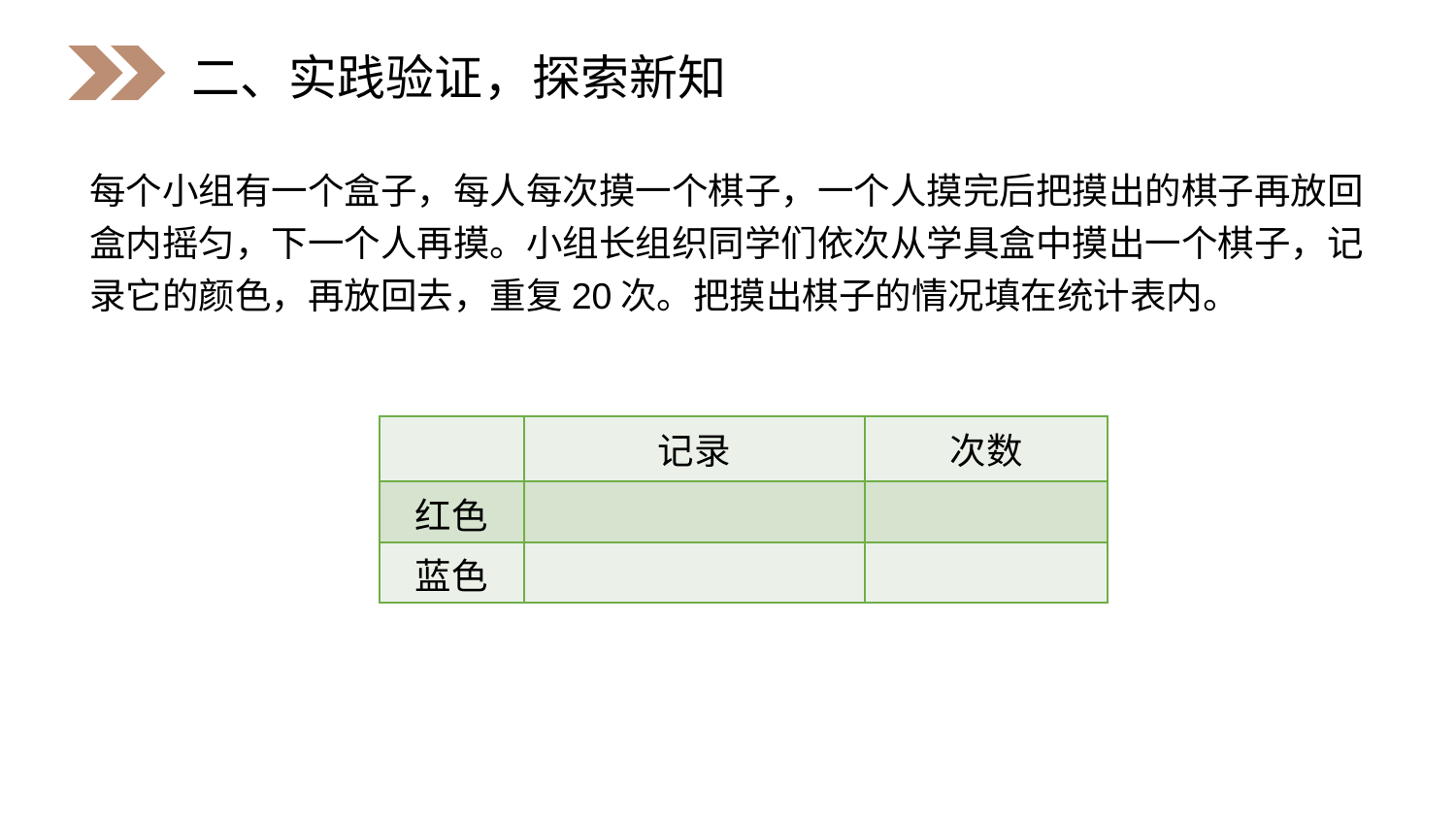

二、实践验证，探索新知
每个小组有一个盒子，每人每次摸一个棋子，一个人摸完后把摸出的棋子再放回盒内摇匀，下一个人再摸。小组长组织同学们依次从学具盒中摸出一个棋子，记录它的颜色，再放回去，重复20次。把摸出棋子的情况填在统计表内。
|  | 记录 | 次数 |
| --- | --- | --- |
| 红色 |  |  |
| 蓝色 |  |  |